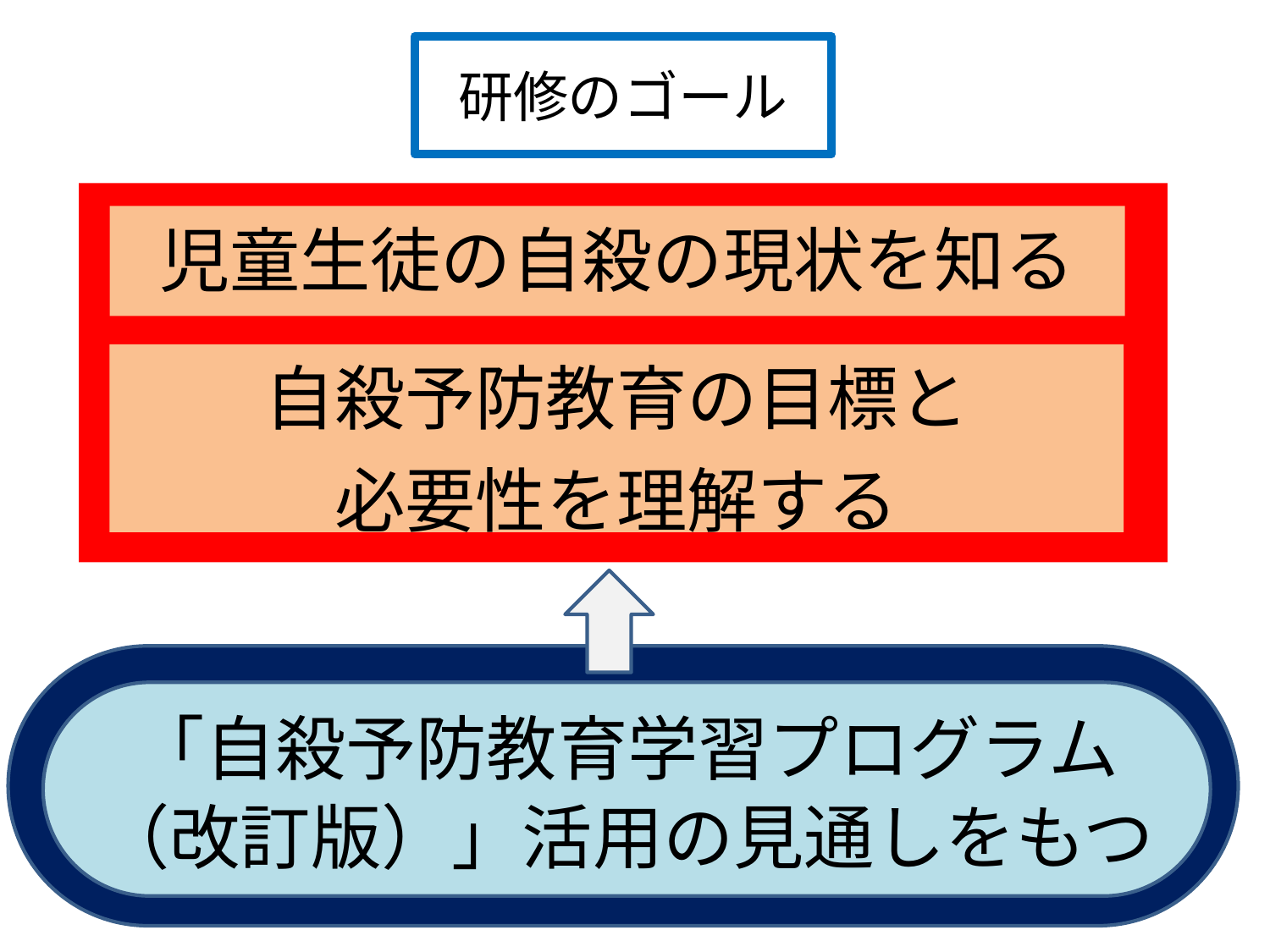

# 研修のゴール

自殺予防教育の目標と
必要性を理解する
児童生徒の自殺の現状を知る

「自殺予防教育学習プログラム
（改訂版）」活用の見通しをもつ